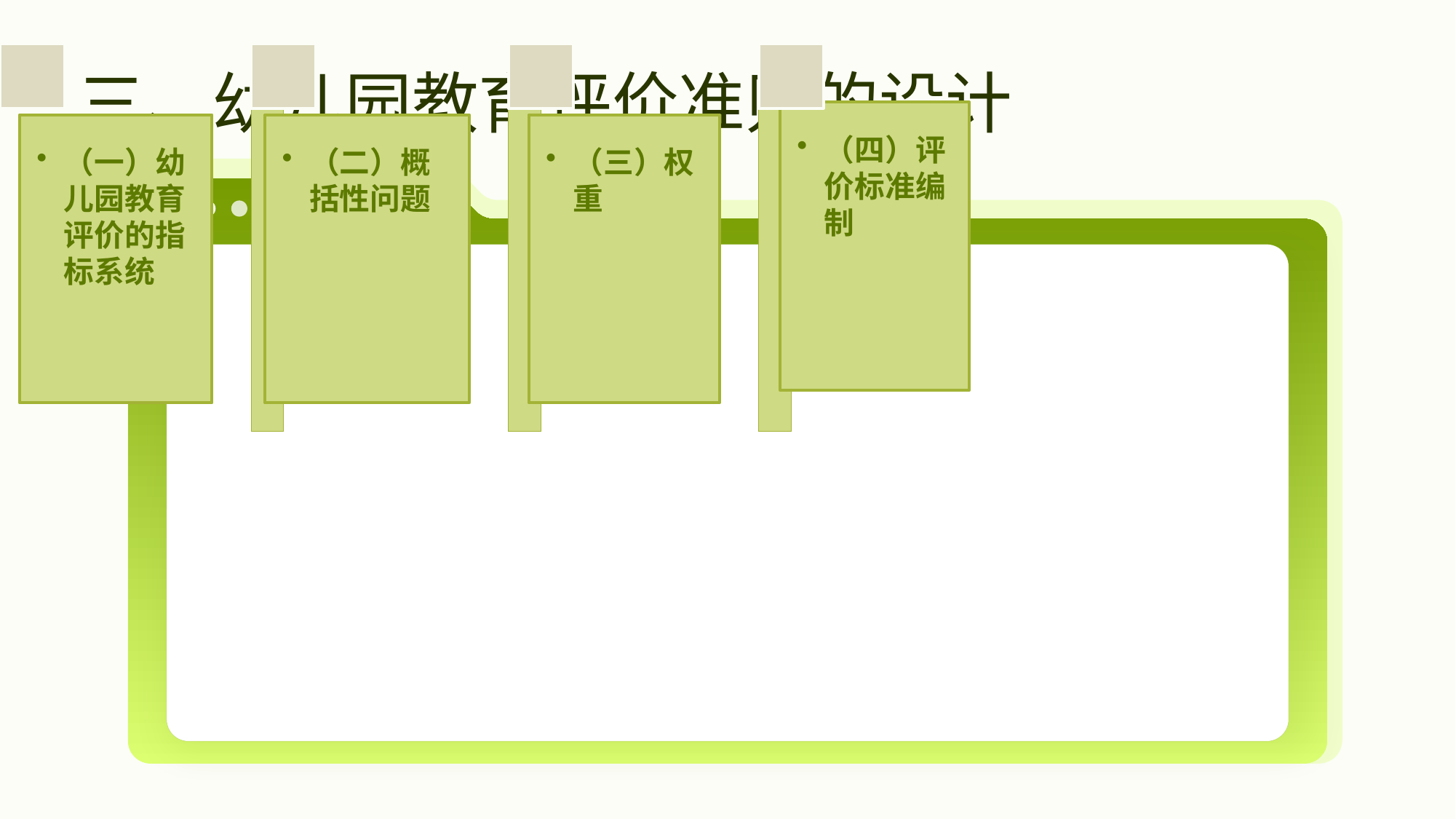

（一）幼儿园教育评价的指标系统

（二）概括性问题

（三）权重

（四）评价标准编制
# 三、幼儿园教育评价准则的设计